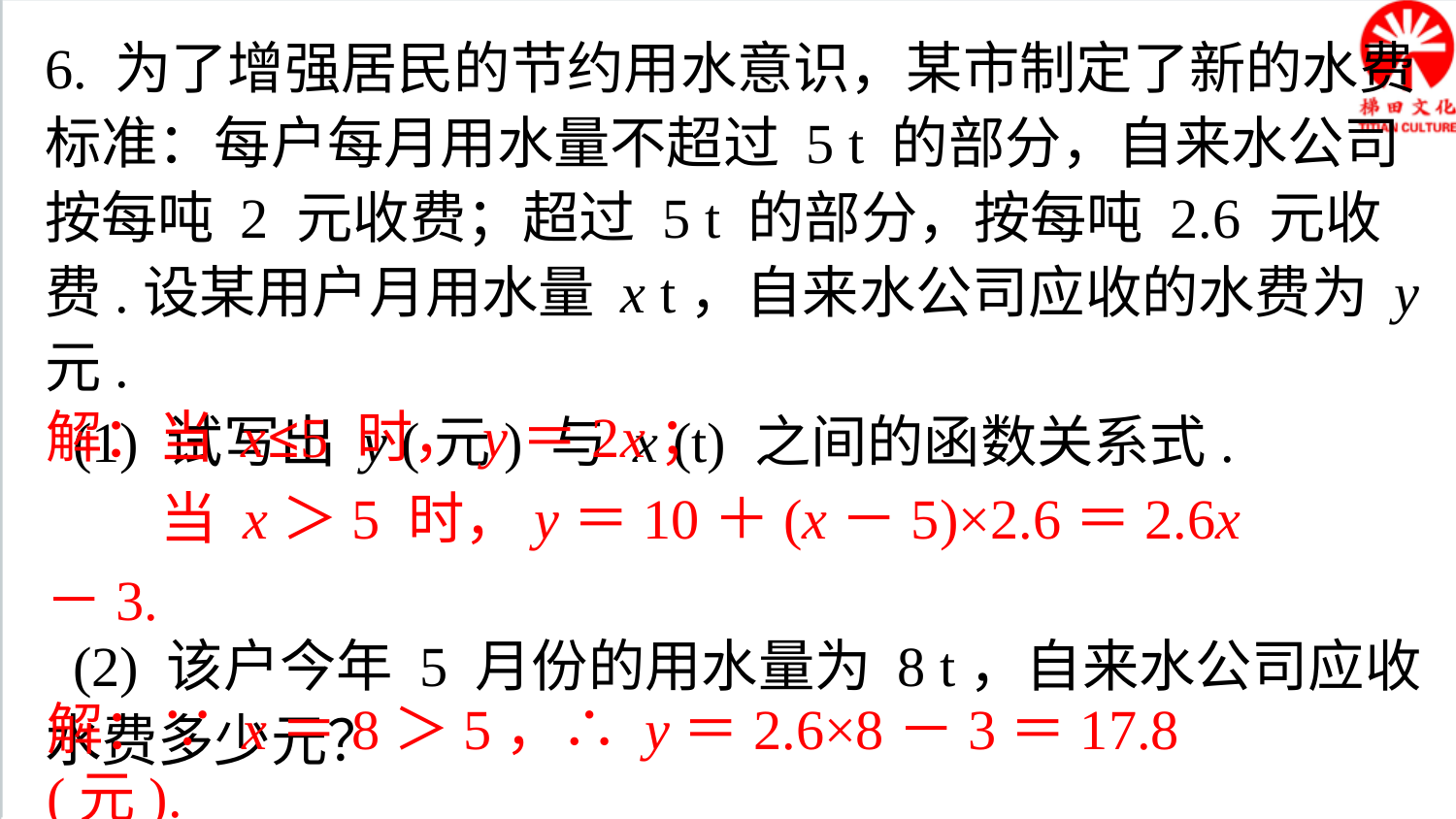

6. 为了增强居民的节约用水意识，某市制定了新的水费标准：每户每月用水量不超过 5 t 的部分，自来水公司按每吨 2 元收费；超过 5 t 的部分，按每吨 2.6 元收费.设某用户月用水量 x t，自来水公司应收的水费为 y 元.
  (1) 试写出 y (元) 与 x (t) 之间的函数关系式.

  (2) 该户今年 5 月份的用水量为 8 t，自来水公司应收水费多少元？
解：当 x≤5 时，y＝2x；
        当 x＞5 时，y＝10＋(x－5)×2.6＝2.6x－3.
解：∵ x＝8＞5，∴ y＝2.6×8－3＝17.8 (元).